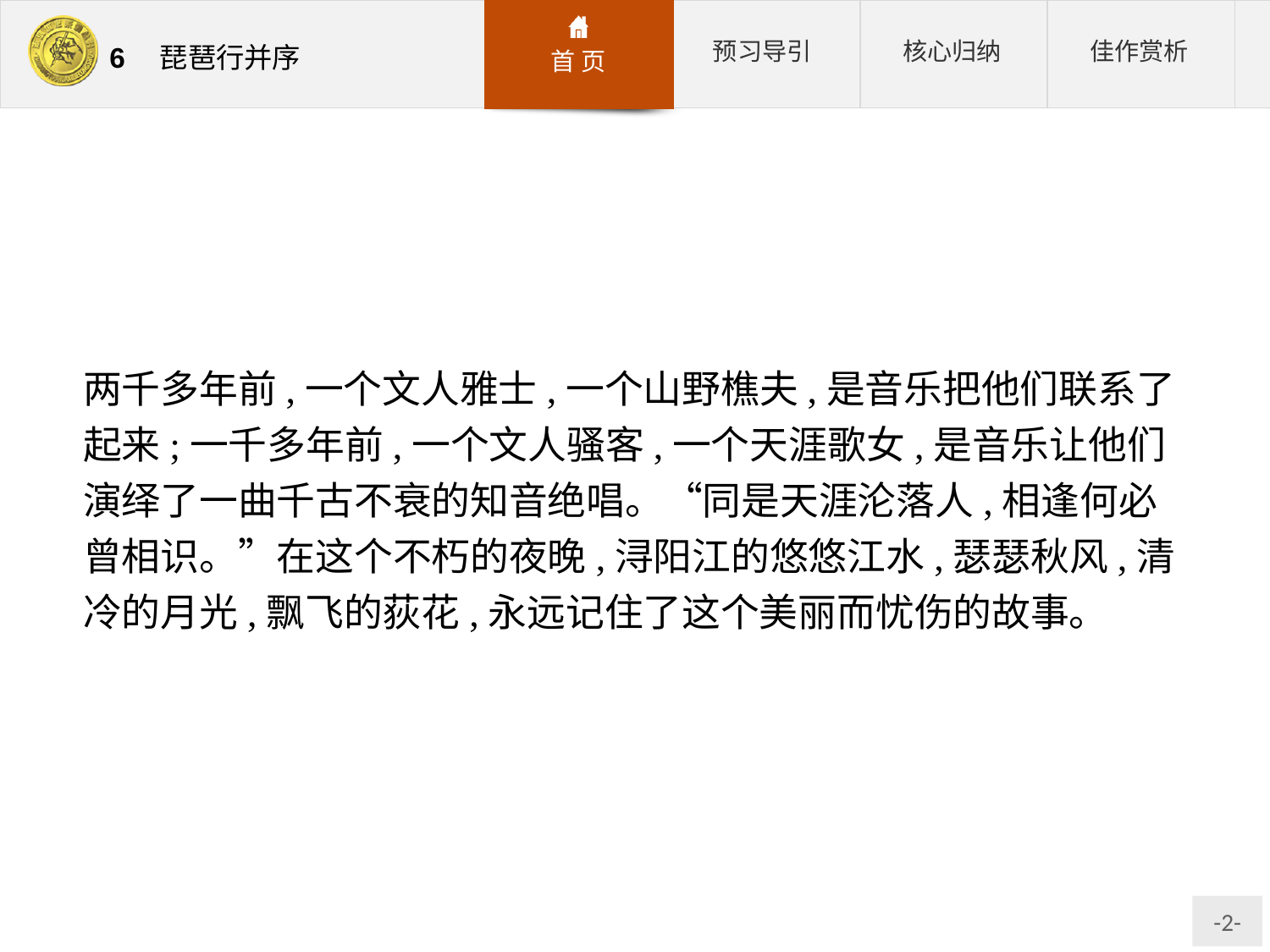

两千多年前,一个文人雅士,一个山野樵夫,是音乐把他们联系了起来;一千多年前,一个文人骚客,一个天涯歌女,是音乐让他们演绎了一曲千古不衰的知音绝唱。“同是天涯沦落人,相逢何必曾相识。”在这个不朽的夜晚,浔阳江的悠悠江水,瑟瑟秋风,清冷的月光,飘飞的荻花,永远记住了这个美丽而忧伤的故事。